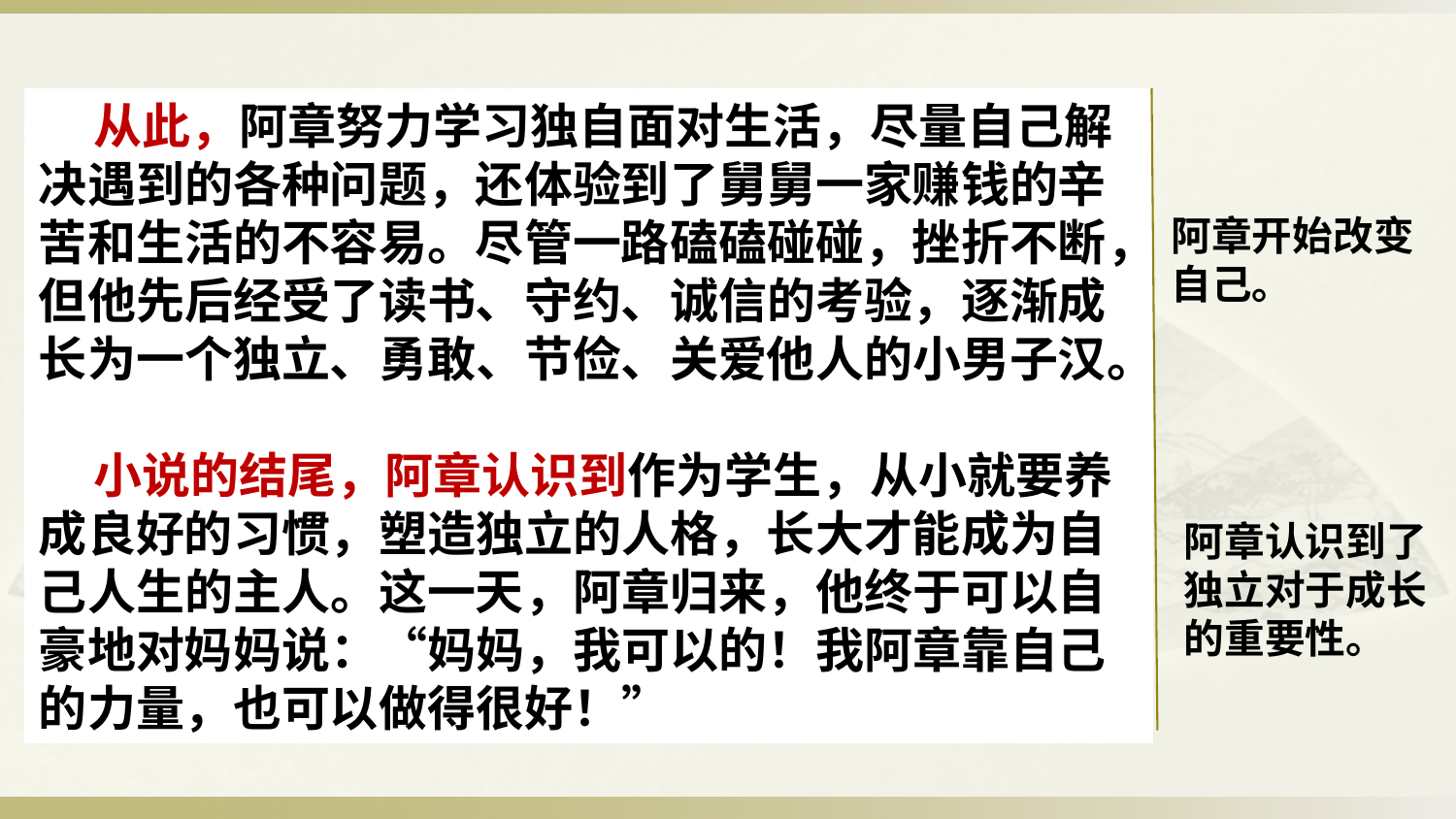

从此，阿章努力学习独自面对生活，尽量自己解决遇到的各种问题，还体验到了舅舅一家赚钱的辛苦和生活的不容易。尽管一路磕磕碰碰，挫折不断，但他先后经受了读书、守约、诚信的考验，逐渐成长为一个独立、勇敢、节俭、关爱他人的小男子汉。
    小说的结尾，阿章认识到作为学生，从小就要养成良好的习惯，塑造独立的人格，长大才能成为自己人生的主人。这一天，阿章归来，他终于可以自豪地对妈妈说：“妈妈，我可以的！我阿章靠自己的力量，也可以做得很好！”
阿章开始改变自己。
阿章认识到了独立对于成长的重要性。